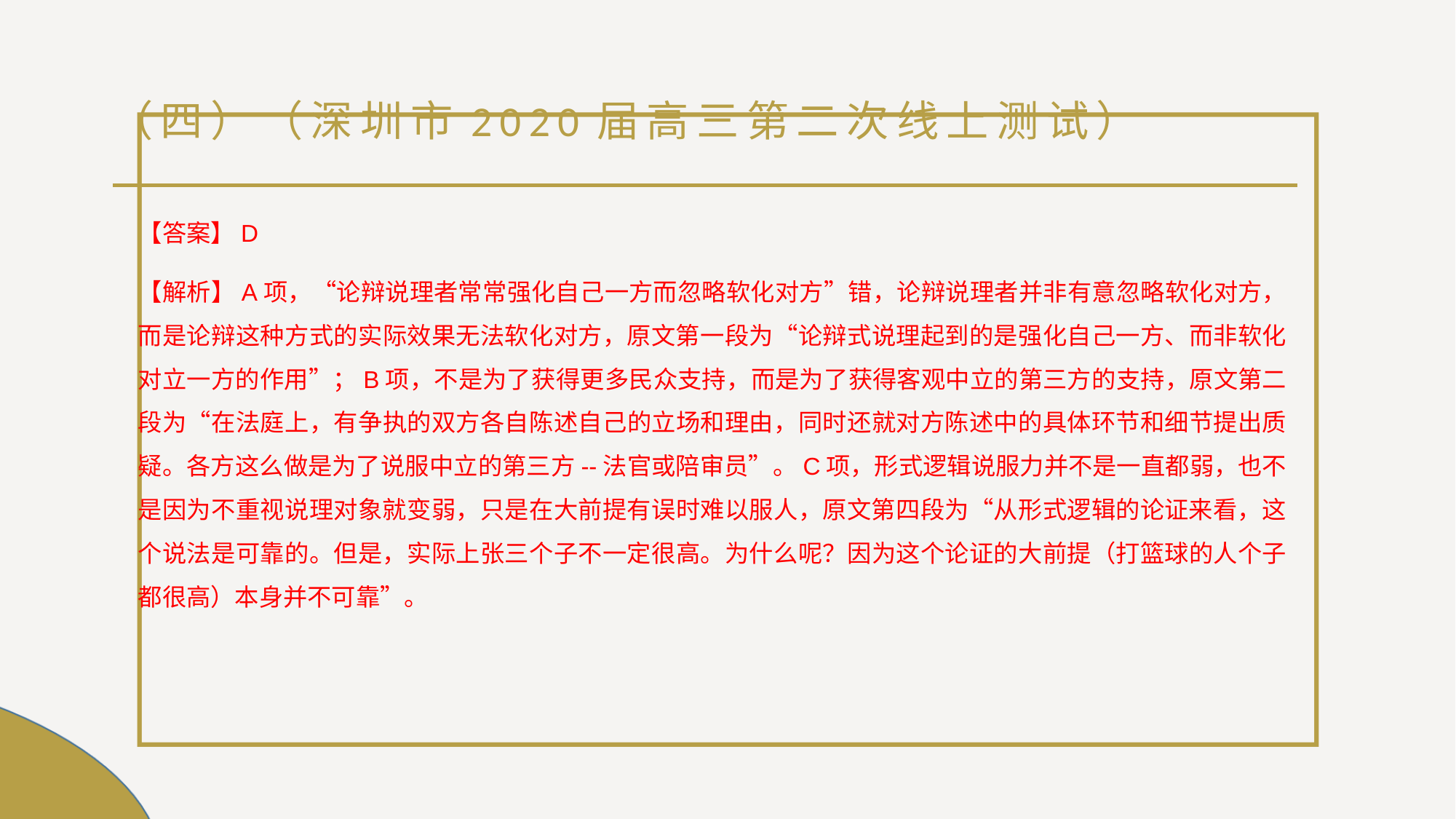

# （四）（深圳市2020届高三第二次线上测试）
【答案】D
【解析】A项，“论辩说理者常常强化自己一方而忽略软化对方”错，论辩说理者并非有意忽略软化对方，而是论辩这种方式的实际效果无法软化对方，原文第一段为“论辩式说理起到的是强化自己一方、而非软化对立一方的作用”；B项，不是为了获得更多民众支持，而是为了获得客观中立的第三方的支持，原文第二段为“在法庭上，有争执的双方各自陈述自己的立场和理由，同时还就对方陈述中的具体环节和细节提出质疑。各方这么做是为了说服中立的第三方--法官或陪审员”。C项，形式逻辑说服力并不是一直都弱，也不是因为不重视说理对象就变弱，只是在大前提有误时难以服人，原文第四段为“从形式逻辑的论证来看，这个说法是可靠的。但是，实际上张三个子不一定很高。为什么呢？因为这个论证的大前提（打篮球的人个子都很高）本身并不可靠”。